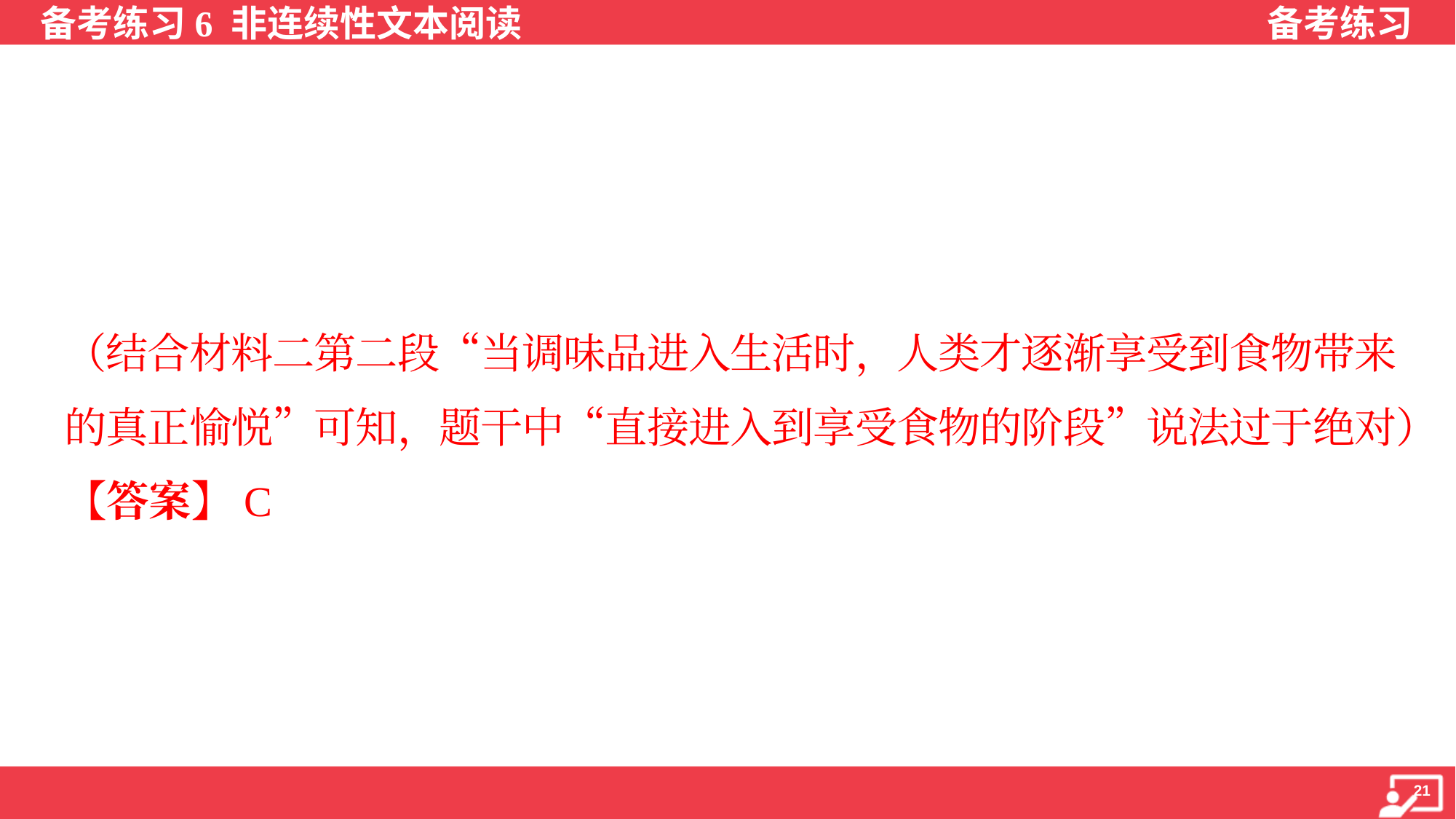

（结合材料二第二段“当调味品进入生活时，人类才逐渐享受到食物带来
的真正愉悦”可知，题干中“直接进入到享受食物的阶段”说法过于绝对）
【答案】C